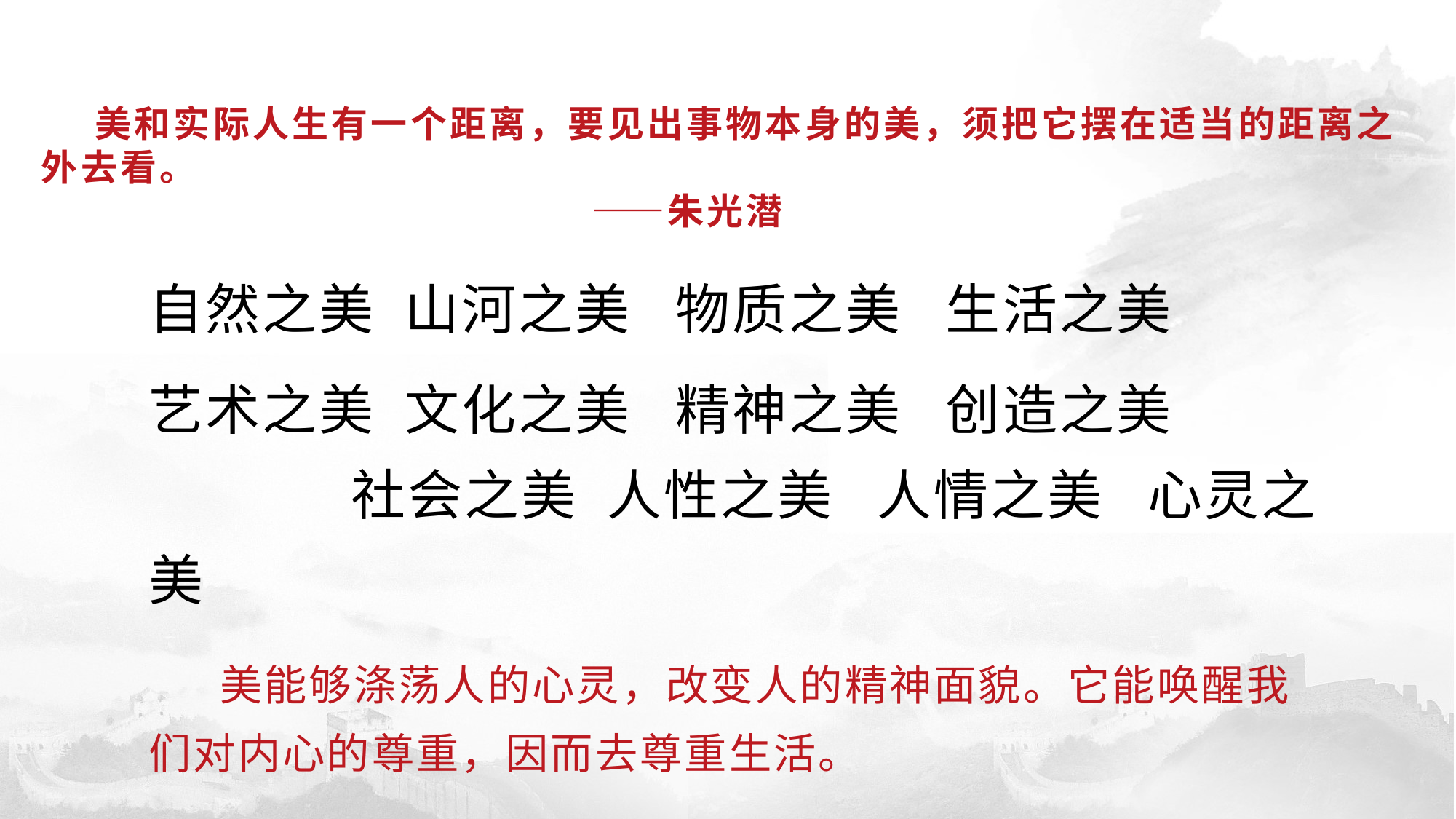

# 美和实际人生有一个距离，要见出事物本身的美，须把它摆在适当的距离之外去看。 ——朱光潜
自然之美  山河之美   物质之美   生活之美
艺术之美  文化之美   精神之美   创造之美                         社会之美  人性之美   人情之美   心灵之美
    美能够涤荡人的心灵，改变人的精神面貌。它能唤醒我们对内心的尊重，因而去尊重生活。